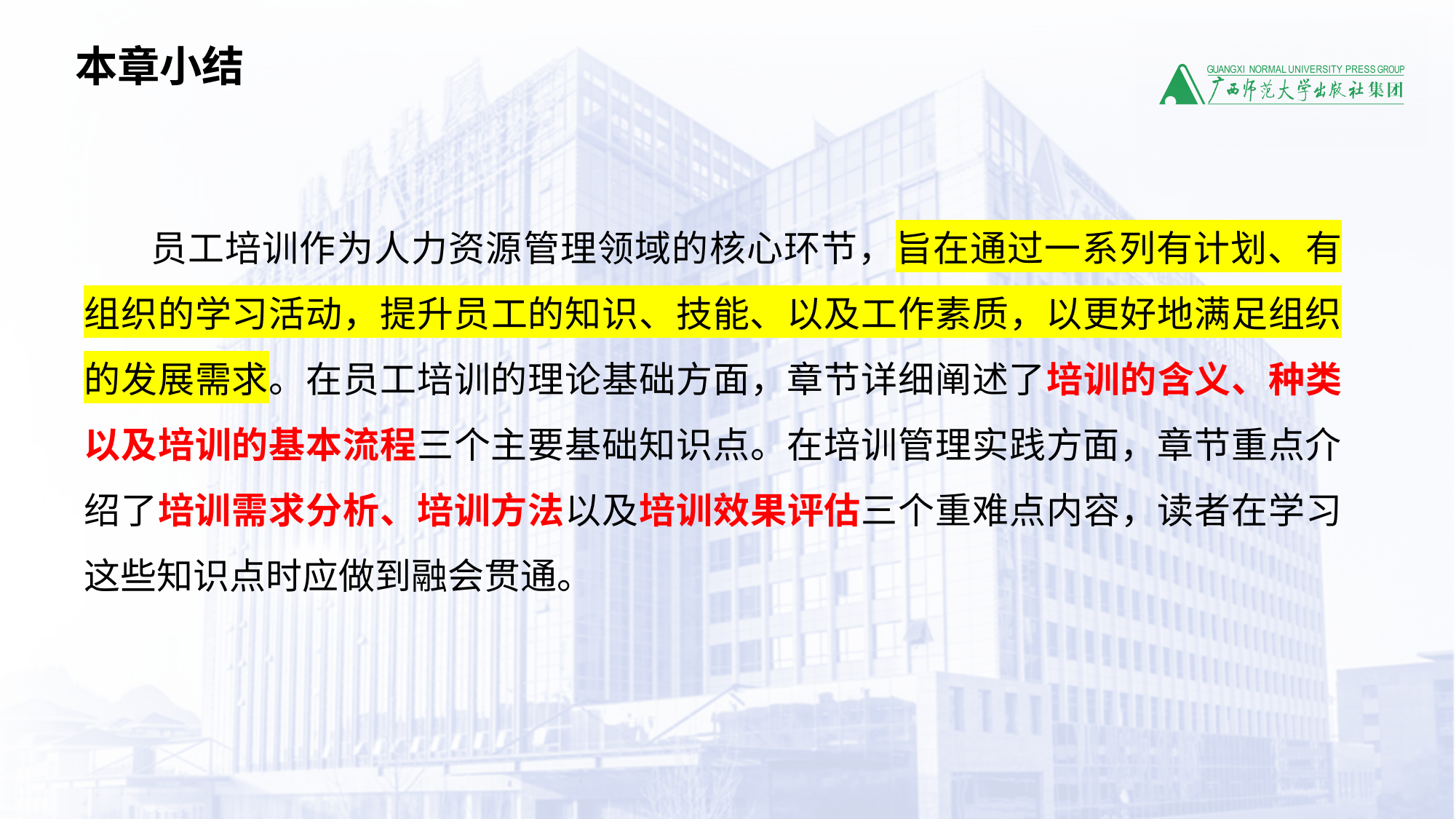

本章小结
员工培训作为人力资源管理领域的核心环节，旨在通过一系列有计划、有组织的学习活动，提升员工的知识、技能、以及工作素质，以更好地满足组织的发展需求。在员工培训的理论基础方面，章节详细阐述了培训的含义、种类以及培训的基本流程三个主要基础知识点。在培训管理实践方面，章节重点介绍了培训需求分析、培训方法以及培训效果评估三个重难点内容，读者在学习这些知识点时应做到融会贯通。